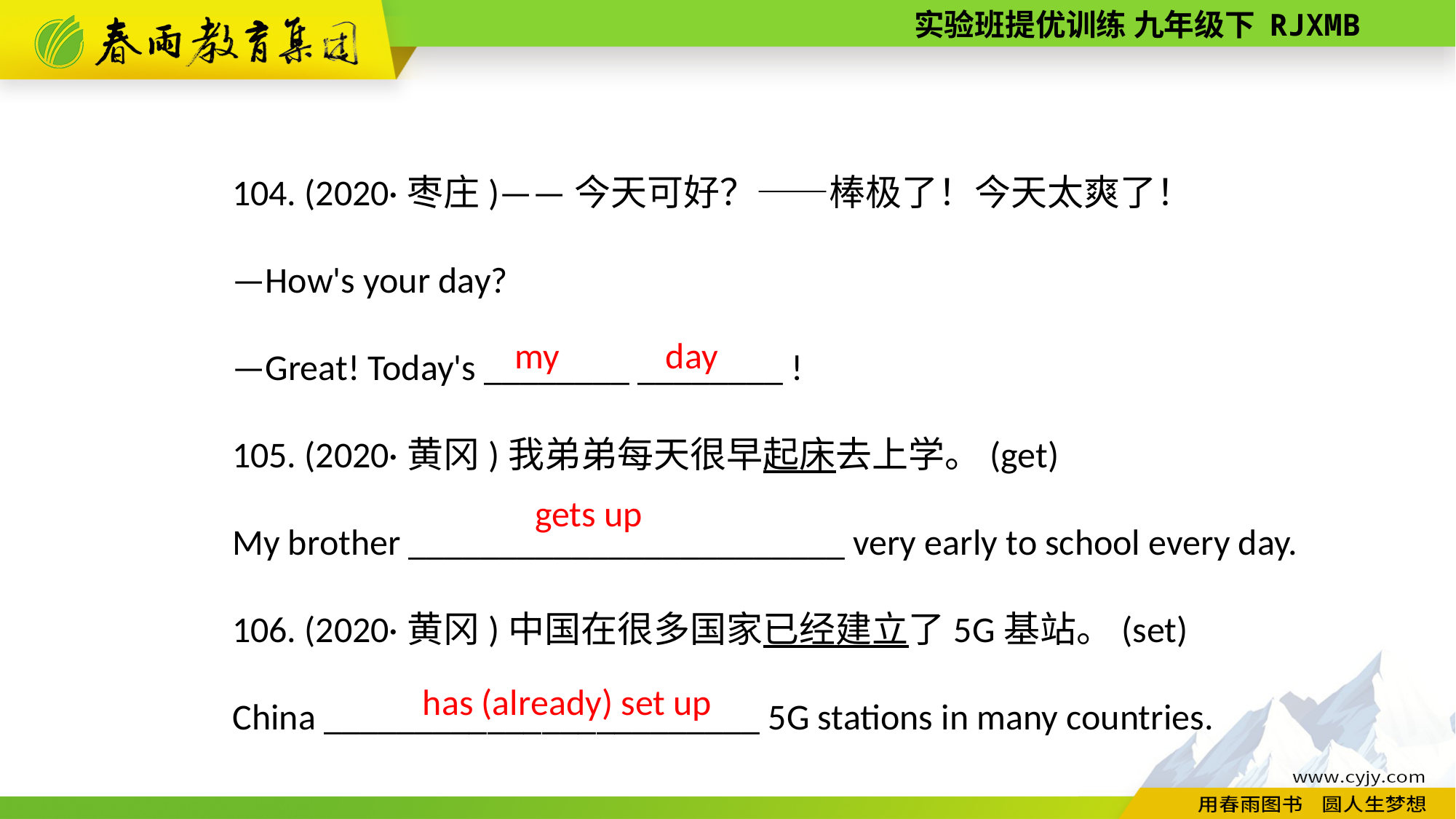

104. (2020·枣庄)——今天可好？——棒极了！今天太爽了！
—How's your day?
—Great! Today's ________ ________ !
105. (2020·黄冈)我弟弟每天很早起床去上学。(get)
My brother ________________________ very early to school every day.
106. (2020·黄冈)中国在很多国家已经建立了5G基站。(set)
China ________________________ 5G stations in many countries.
my             day
gets up
has (already) set up